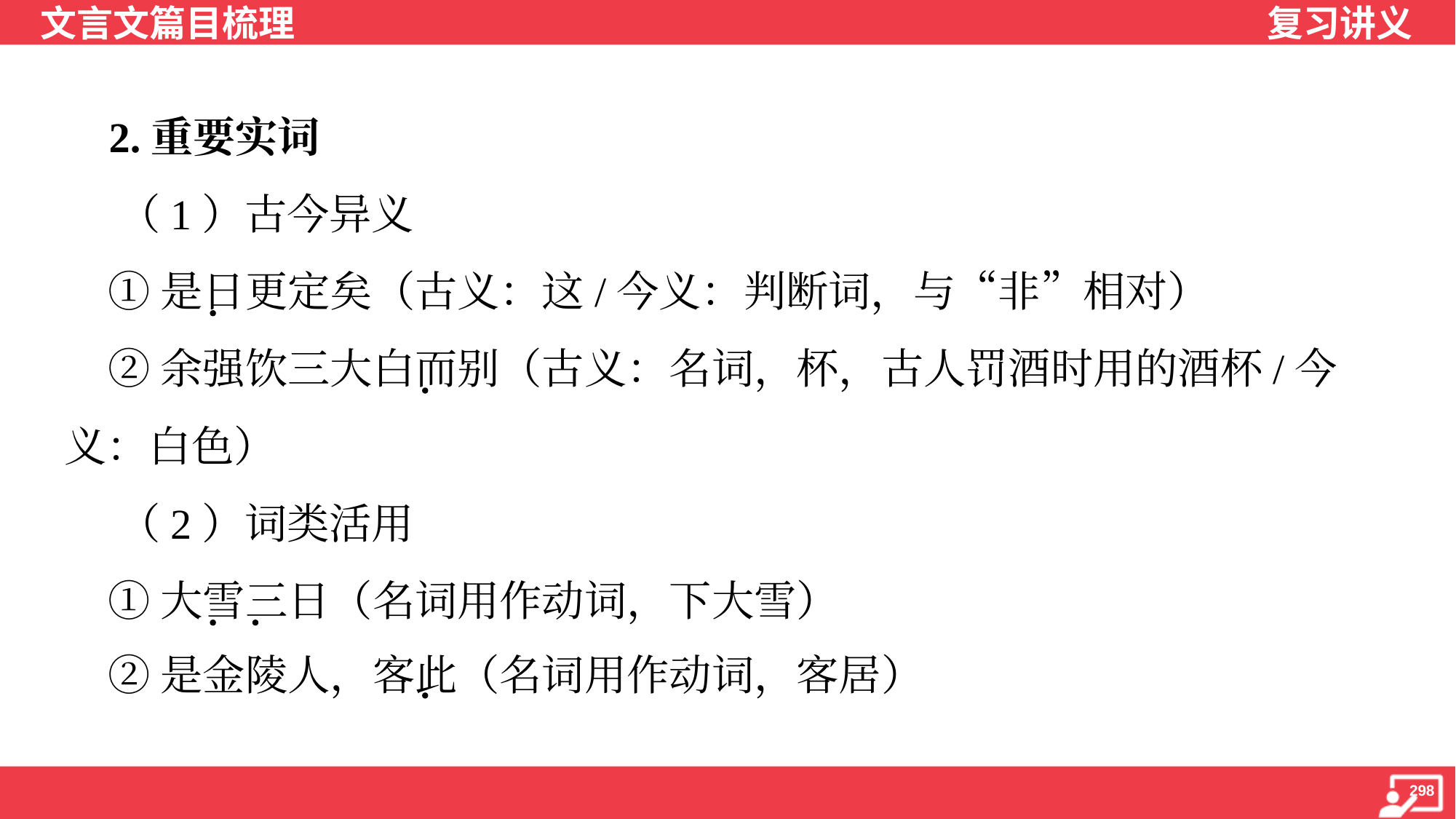

2.重要实词
    （1）古今异义
    ①是日更定矣（古义：这/今义：判断词，与“非”相对）
    ②余强饮三大白而别（古义：名词，杯，古人罚酒时用的酒杯/今
义：白色）
    （2）词类活用
    ①大雪三日（名词用作动词，下大雪）
    ②是金陵人，客此（名词用作动词，客居）